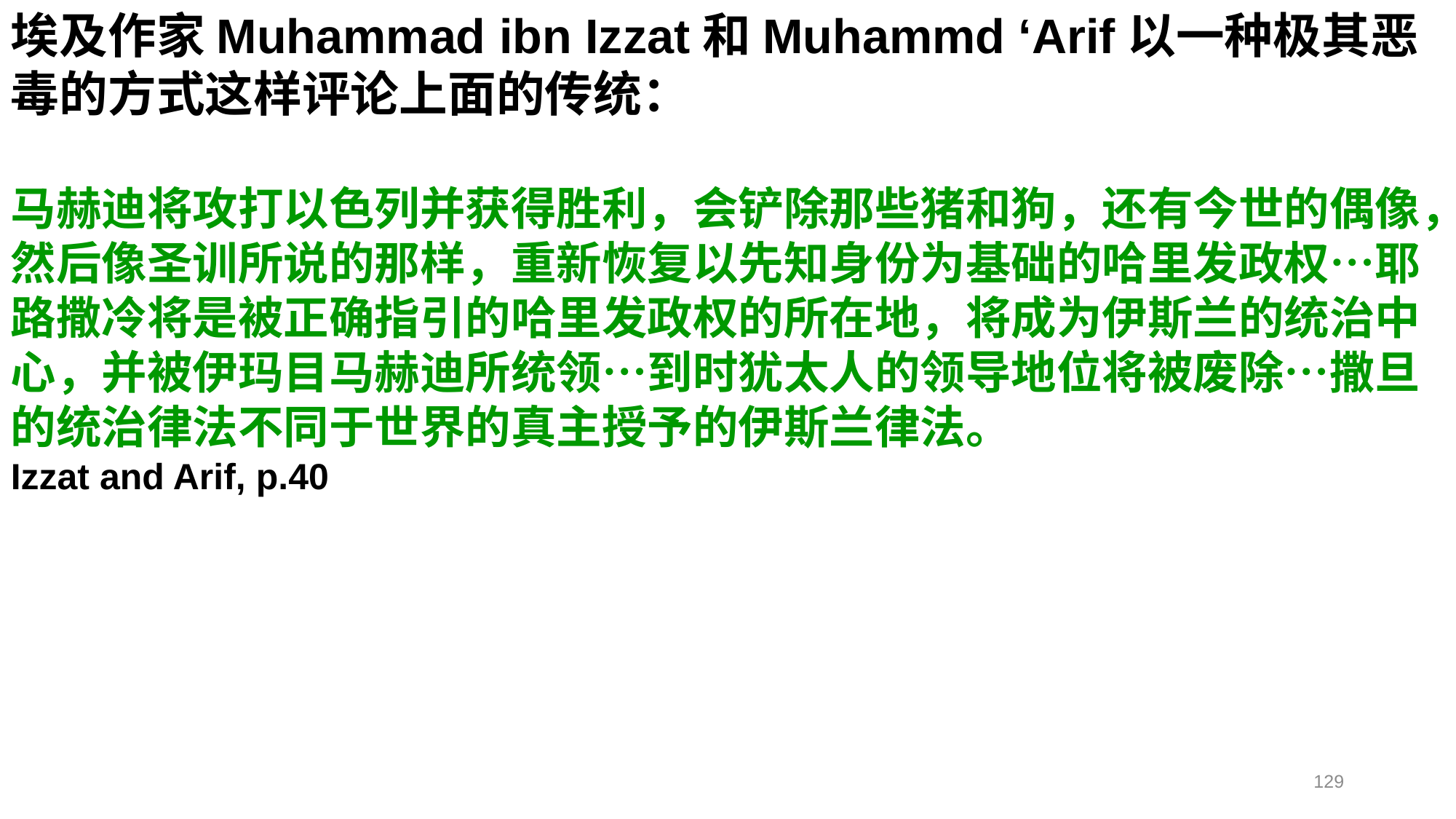

埃及作家Muhammad ibn Izzat和Muhammd ‘Arif以一种极其恶毒的方式这样评论上面的传统：

马赫迪将攻打以色列并获得胜利，会铲除那些猪和狗，还有今世的偶像，然后像圣训所说的那样，重新恢复以先知身份为基础的哈里发政权…耶路撒冷将是被正确指引的哈里发政权的所在地，将成为伊斯兰的统治中心，并被伊玛目马赫迪所统领…到时犹太人的领导地位将被废除…撒旦的统治律法不同于世界的真主授予的伊斯兰律法。
Izzat and Arif, p.40
129